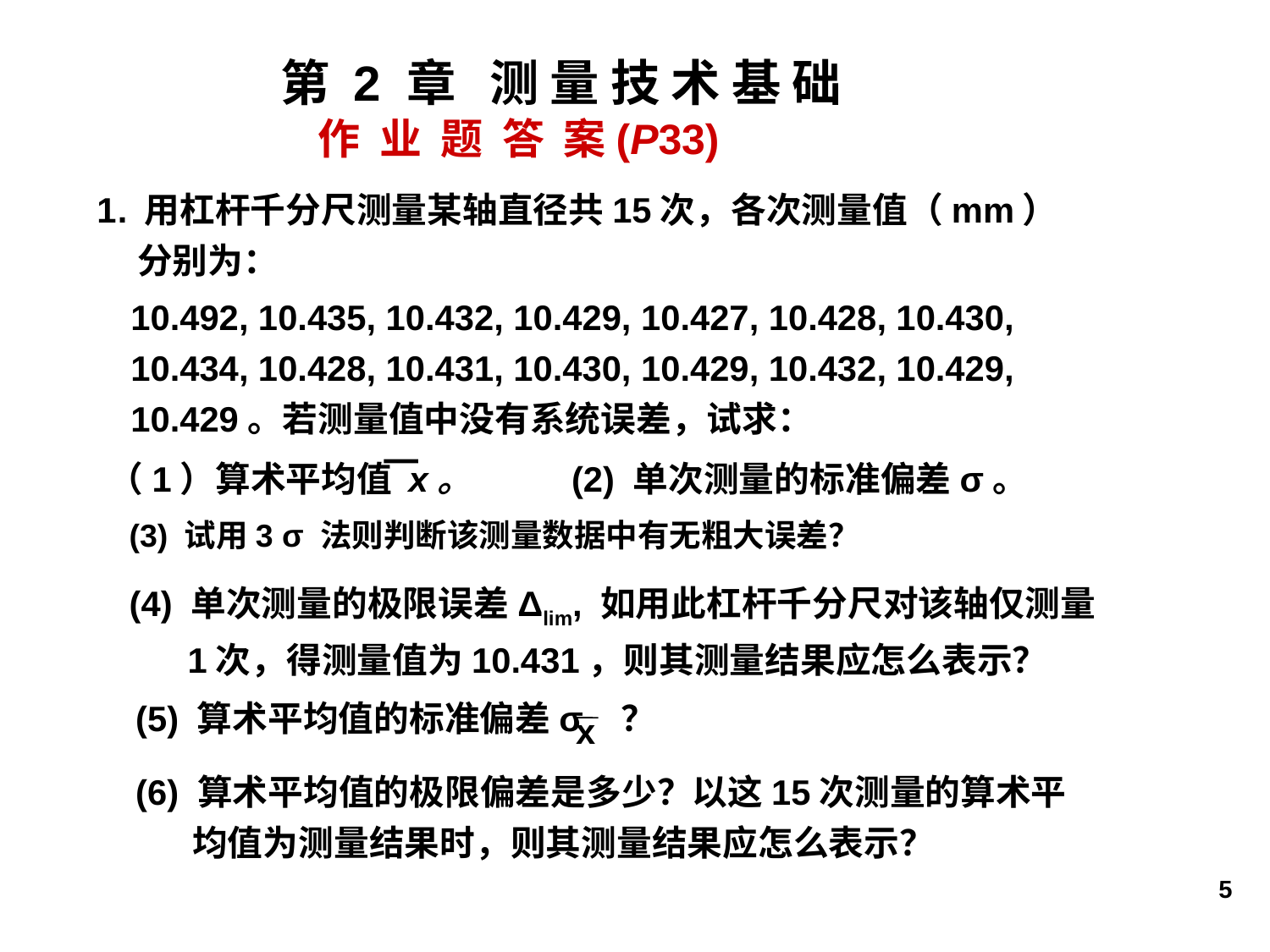

第 2 章   测 量 技 术 基 础
           作  业  题  答  案(P33)
用杠杆千分尺测量某轴直径共15次，各次测量值（mm）
    分别为：
10.492, 10.435, 10.432, 10.429, 10.427, 10.428, 10.430,
10.434, 10.428, 10.431, 10.430, 10.429, 10.432, 10.429,
10.429。若测量值中没有系统误差，试求：
（1）算术平均值 x。

(2) 单次测量的标准偏差σ。
(3) 试用3 σ 法则判断该测量数据中有无粗大误差？
(4) 单次测量的极限误差Δlim, 如用此杠杆千分尺对该轴仅测量
      1次，得测量值为10.431，则其测量结果应怎么表示？
(5) 算术平均值的标准偏差σ   ？
x

(6) 算术平均值的极限偏差是多少？以这15次测量的算术平
      均值为测量结果时，则其测量结果应怎么表示？
5